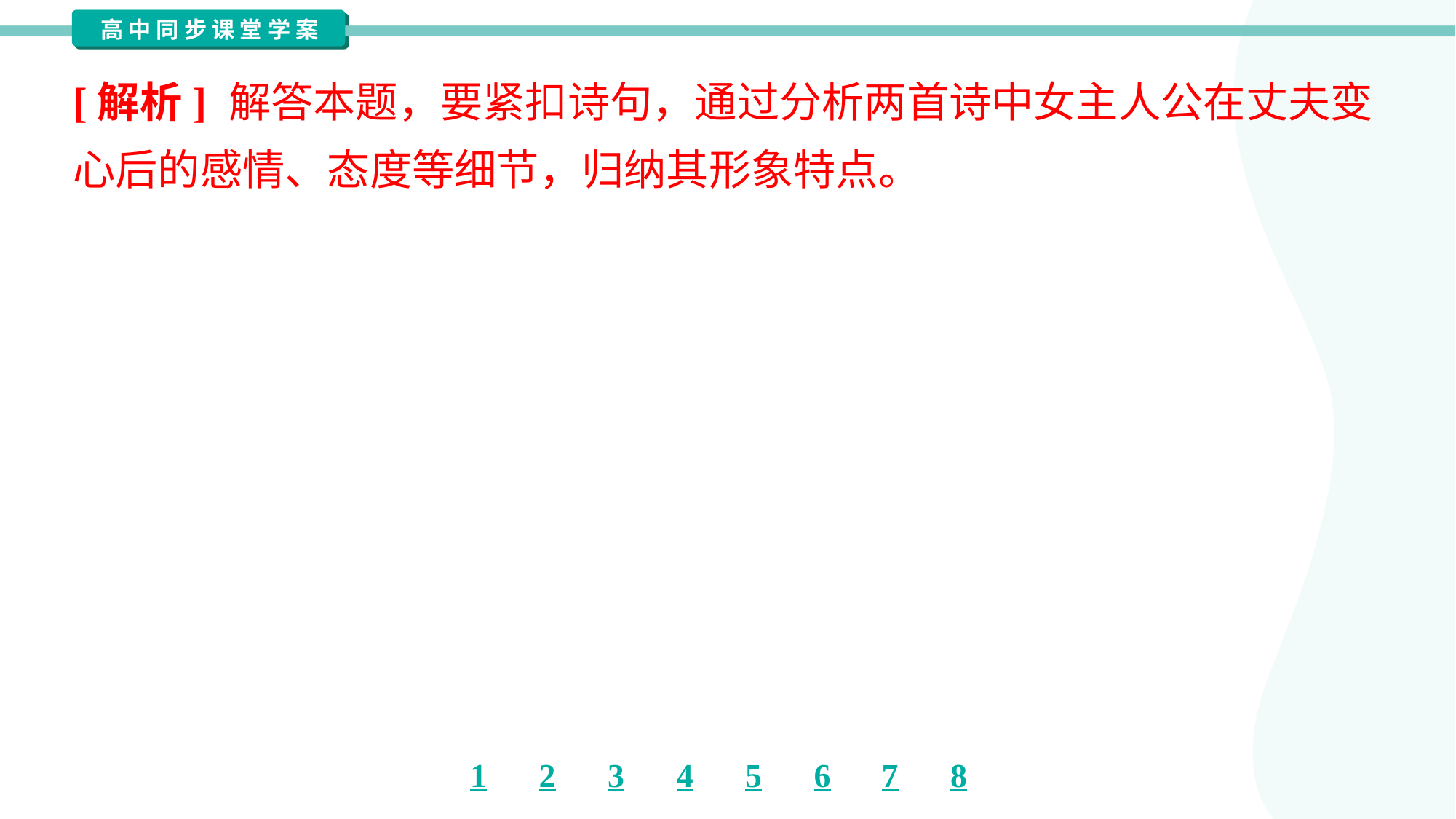

[解析] 解答本题，要紧扣诗句，通过分析两首诗中女主人公在丈夫变
心后的感情、态度等细节，归纳其形象特点。